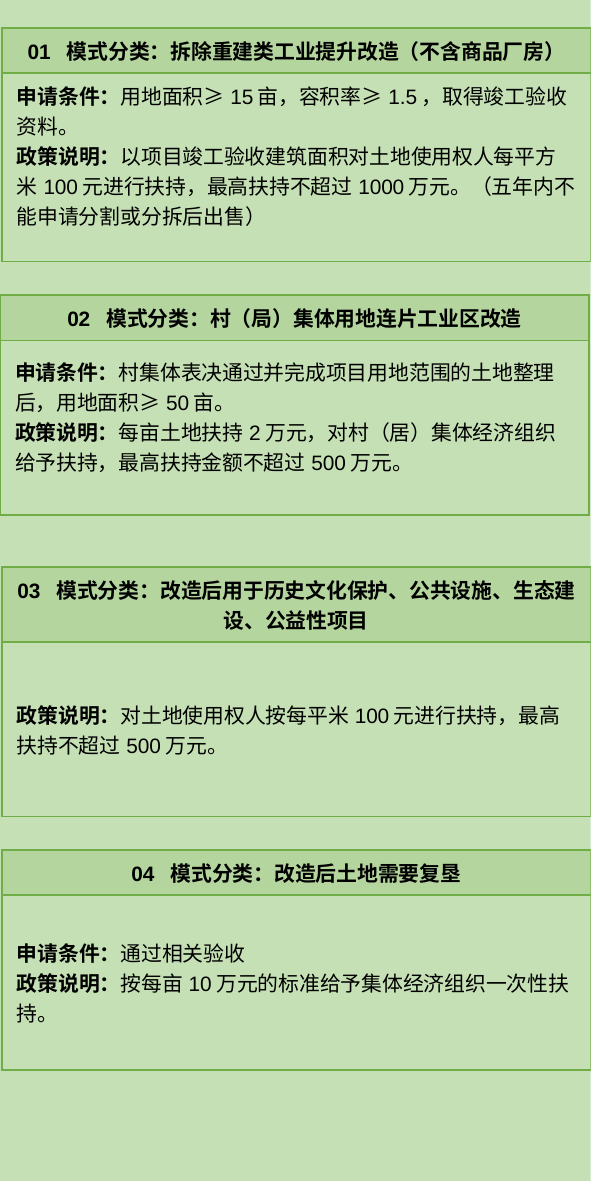

| 01 模式分类：拆除重建类工业提升改造（不含商品厂房） |
| --- |
| 申请条件：用地面积≥15亩，容积率≥1.5，取得竣工验收资料。 政策说明：以项目竣工验收建筑面积对土地使用权人每平方米100元进行扶持，最高扶持不超过1000万元。（五年内不能申请分割或分拆后出售） |
| 02 模式分类：村（局）集体用地连片工业区改造 |
| --- |
| 申请条件：村集体表决通过并完成项目用地范围的土地整理后，用地面积≥50亩。 政策说明：每亩土地扶持2万元，对村（居）集体经济组织给予扶持，最高扶持金额不超过500万元。 |
| 03 模式分类：改造后用于历史文化保护、公共设施、生态建设、公益性项目 |
| --- |
| 政策说明：对土地使用权人按每平米100元进行扶持，最高扶持不超过500万元。 |
| 04 模式分类：改造后土地需要复垦 |
| --- |
| 申请条件：通过相关验收 政策说明：按每亩10万元的标准给予集体经济组织一次性扶持。 |